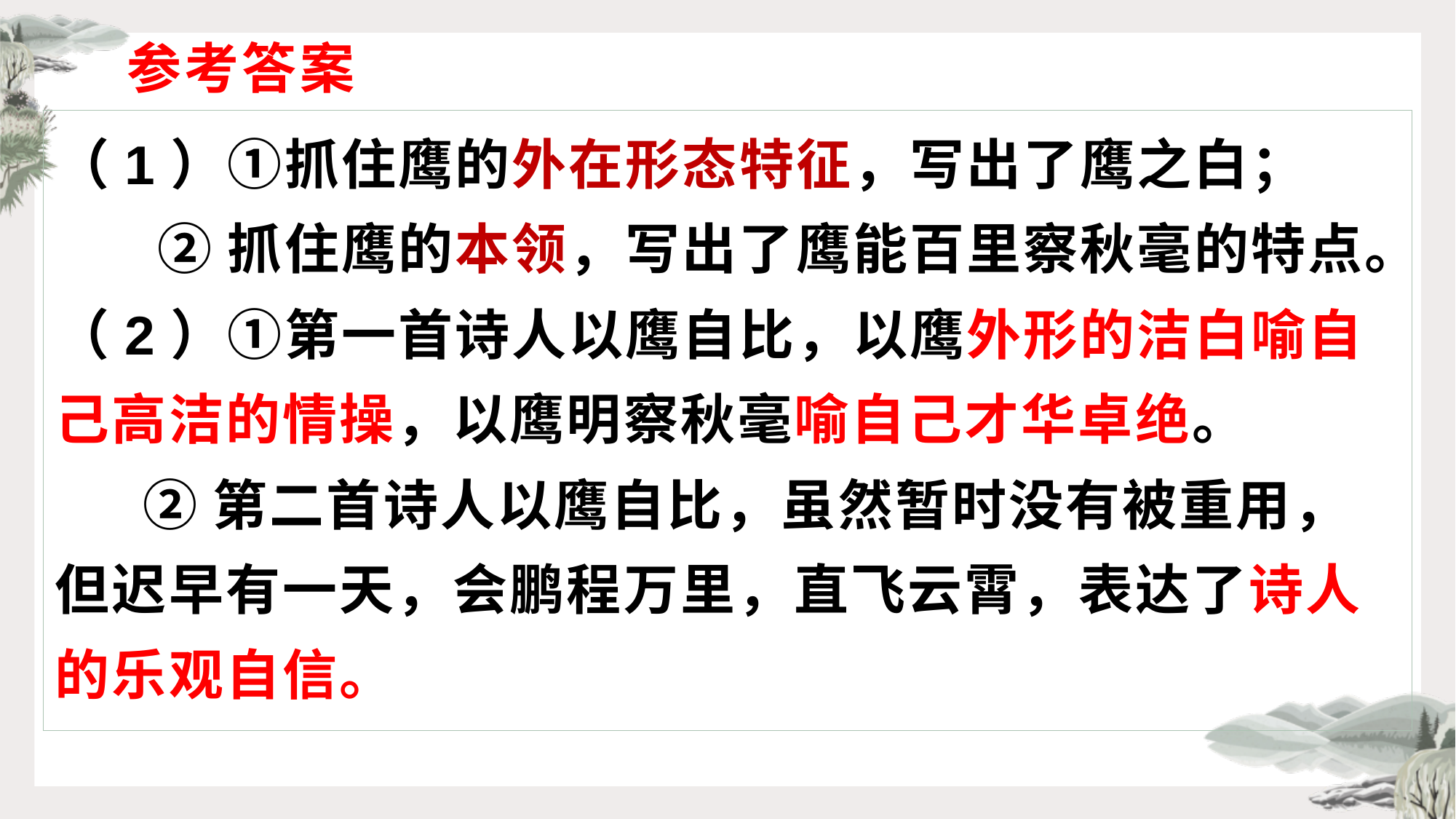

# 参考答案
（1）①抓住鹰的外在形态特征，写出了鹰之白；
       ②抓住鹰的本领，写出了鹰能百里察秋毫的特点。
（2）①第一首诗人以鹰自比，以鹰外形的洁白喻自己高洁的情操，以鹰明察秋毫喻自己才华卓绝。
      ②第二首诗人以鹰自比，虽然暂时没有被重用，但迟早有一天，会鹏程万里，直飞云霄，表达了诗人的乐观自信。